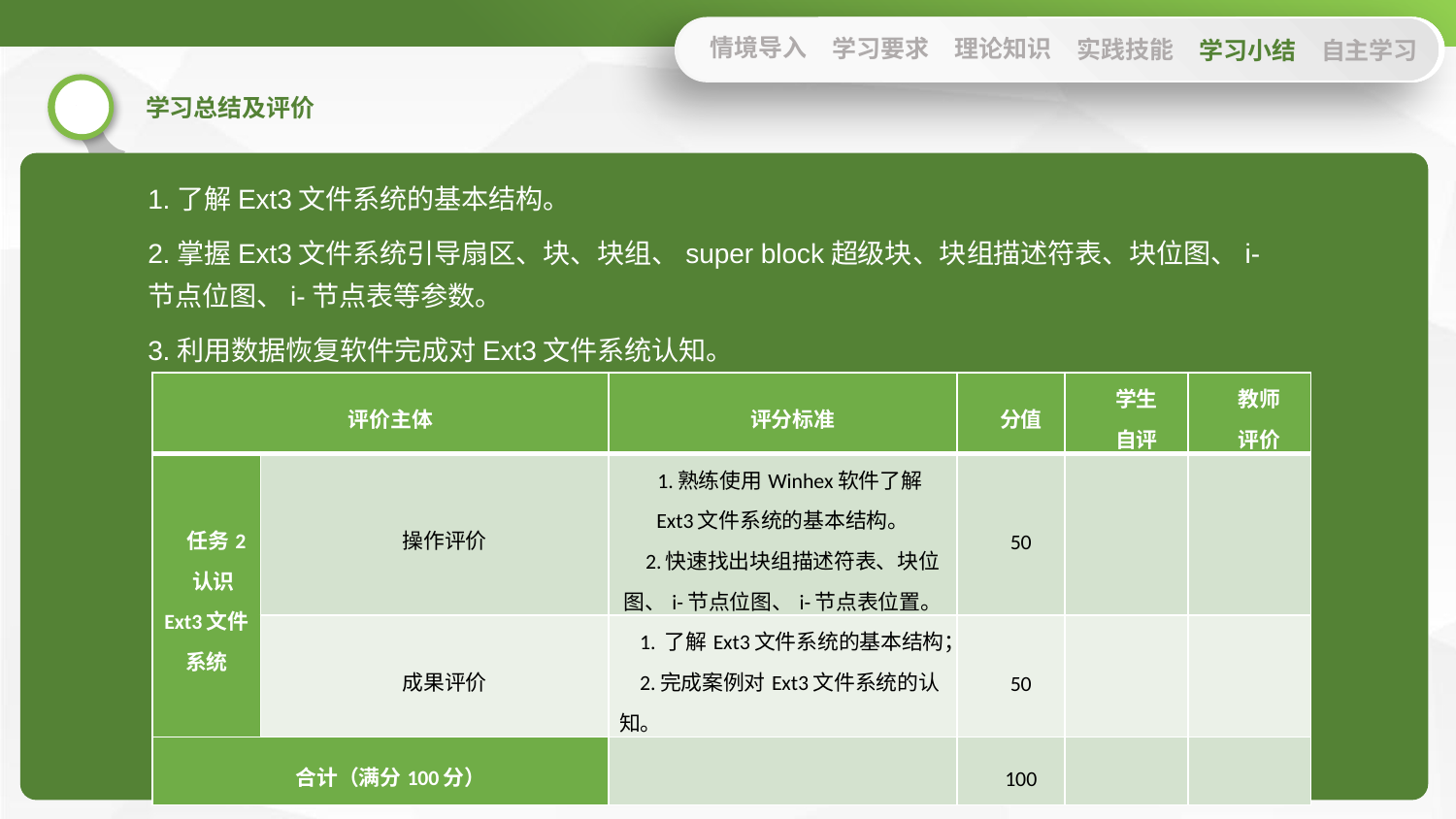

情境导入
学习要求
理论知识
实践技能
学习小结
自主学习
1.了解Ext3文件系统的基本结构。
2.掌握Ext3文件系统引导扇区、块、块组、super block超级块、块组描述符表、块位图、i-节点位图、i-节点表等参数。
3.利用数据恢复软件完成对Ext3文件系统认知。
| 评价主体 |  | 评分标准 | 分值 | 学生 自评 | 教师 评价 |
| --- | --- | --- | --- | --- | --- |
| 任务2 认识Ext3文件系统 | 操作评价 | 1.熟练使用Winhex软件了解Ext3文件系统的基本结构。 2.快速找出块组描述符表、块位图、i-节点位图、i-节点表位置。 | 50 |  |  |
|  | 成果评价 | 1. 了解Ext3文件系统的基本结构； 2.完成案例对Ext3文件系统的认知。 | 50 |  |  |
| 合计（满分100分） |  |  | 100 |  |  |